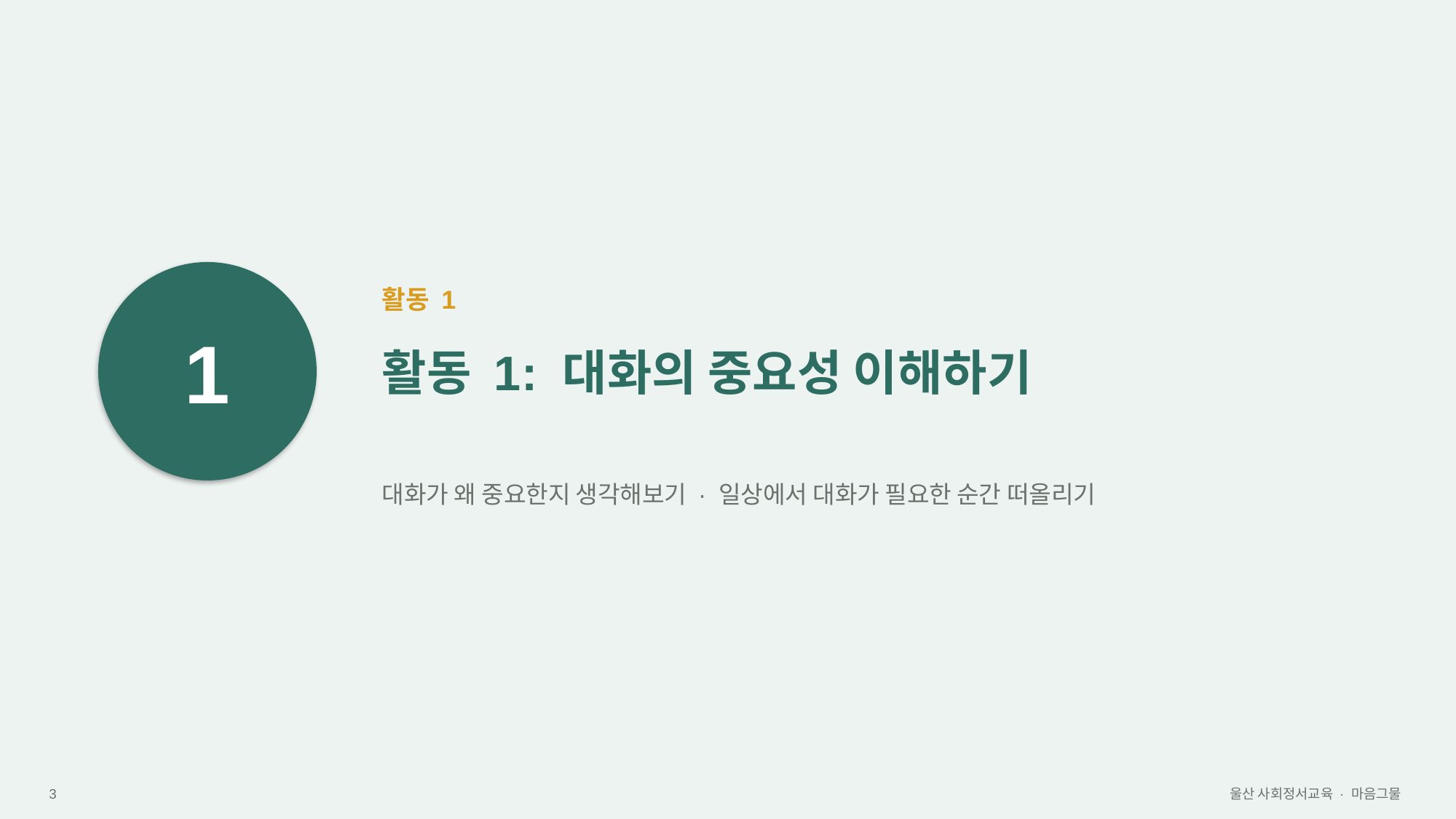

1
활동 1
활동 1: 대화의 중요성 이해하기
대화가 왜 중요한지 생각해보기 · 일상에서 대화가 필요한 순간 떠올리기
3
울산 사회정서교육 · 마음그물